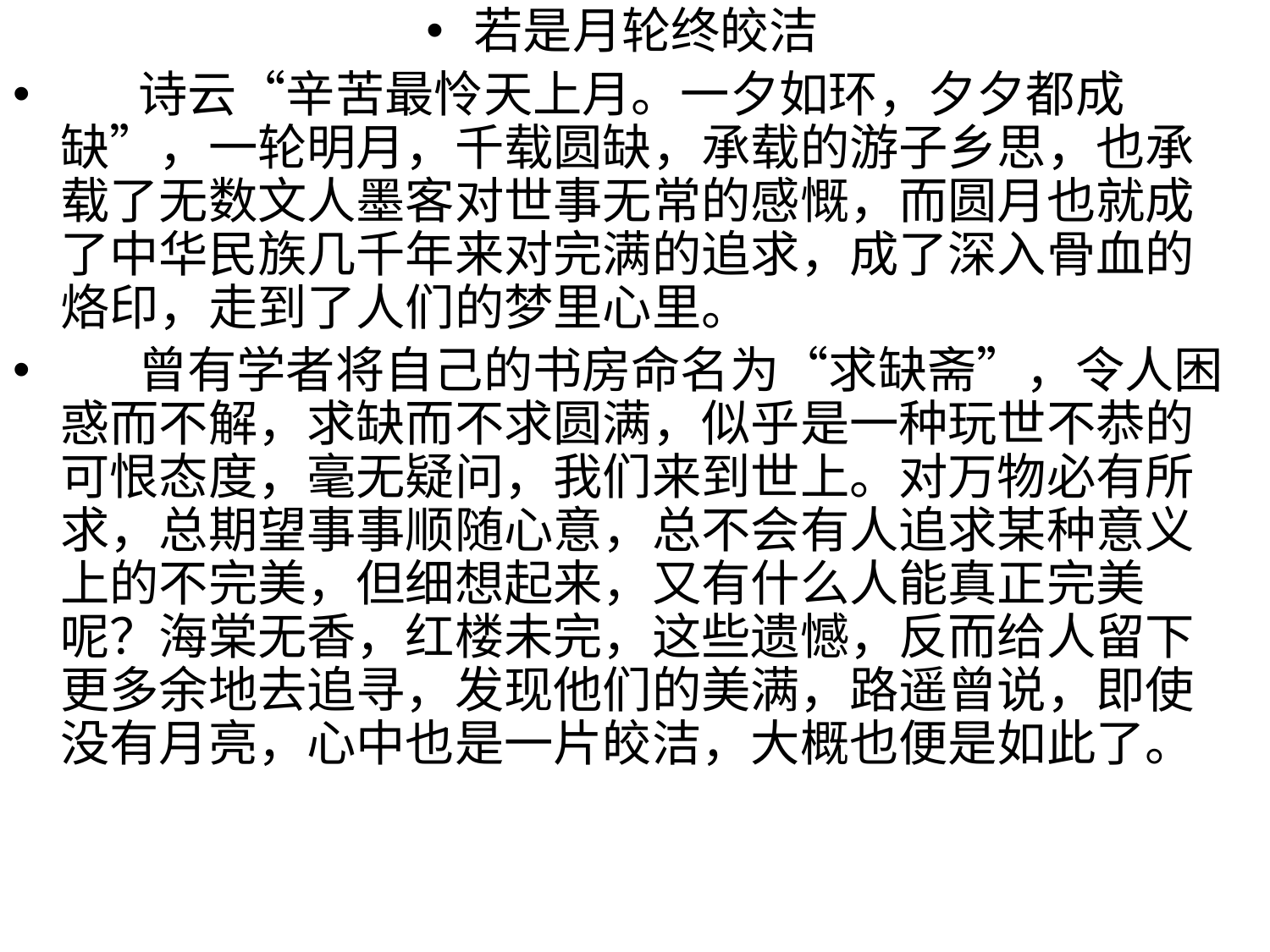

若是月轮终皎洁
      诗云“辛苦最怜天上月。一夕如环，夕夕都成缺”，一轮明月，千载圆缺，承载的游子乡思，也承载了无数文人墨客对世事无常的感慨，而圆月也就成了中华民族几千年来对完满的追求，成了深入骨血的烙印，走到了人们的梦里心里。
      曾有学者将自己的书房命名为“求缺斋”，令人困惑而不解，求缺而不求圆满，似乎是一种玩世不恭的可恨态度，毫无疑问，我们来到世上。对万物必有所求，总期望事事顺随心意，总不会有人追求某种意义上的不完美，但细想起来，又有什么人能真正完美呢？海棠无香，红楼未完，这些遗憾，反而给人留下更多余地去追寻，发现他们的美满，路遥曾说，即使没有月亮，心中也是一片皎洁，大概也便是如此了。